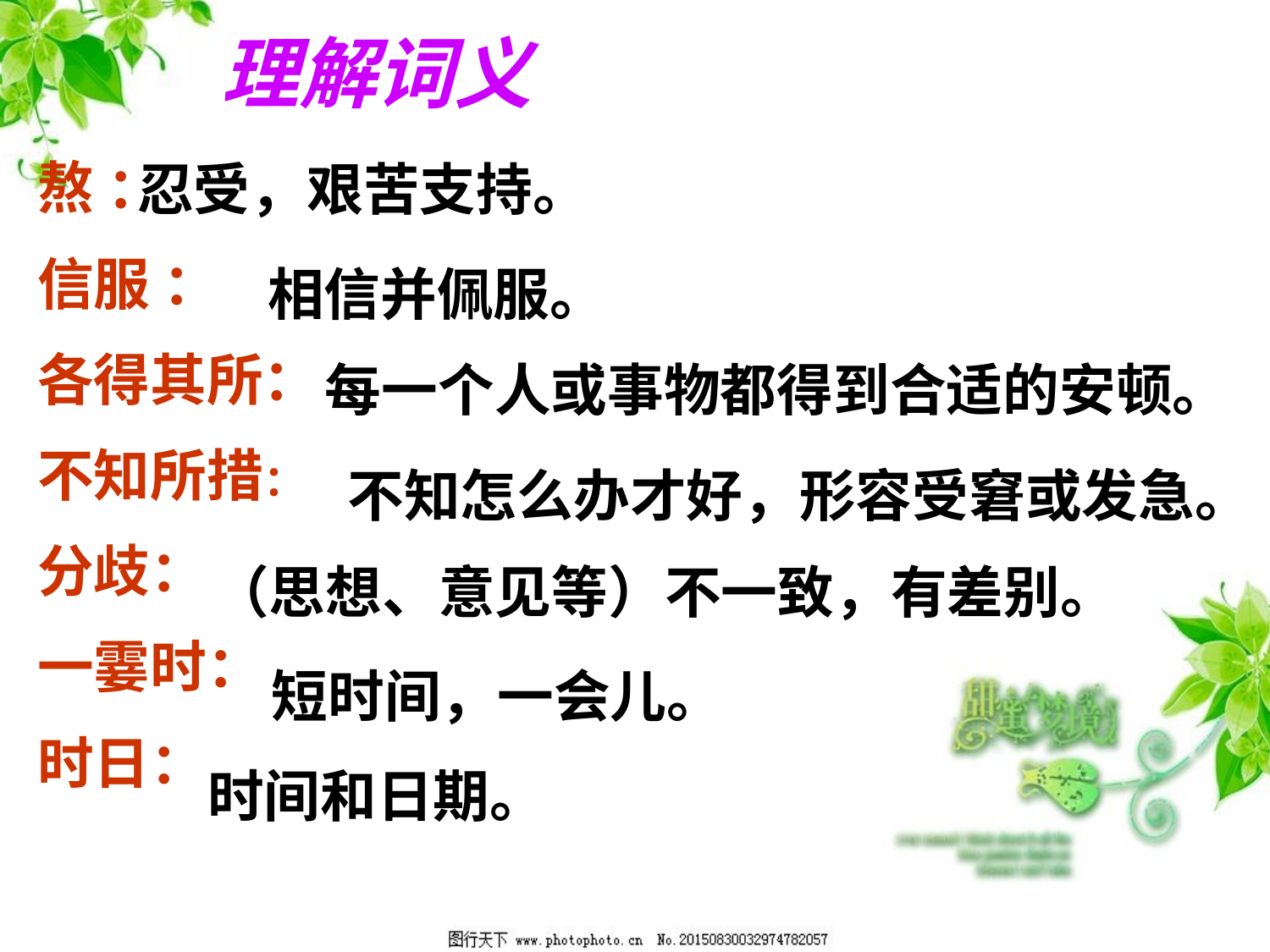

理解词义

熬 ：
信服 ：
各得其所：
不知所措：
分歧：
一霎时：
时日：
忍受，艰苦支持。
相信并佩服。
每一个人或事物都得到合适的安顿。
不知怎么办才好，形容受窘或发急。

（思想、意见等）不一致，有差别。
短时间，一会儿。
时间和日期。